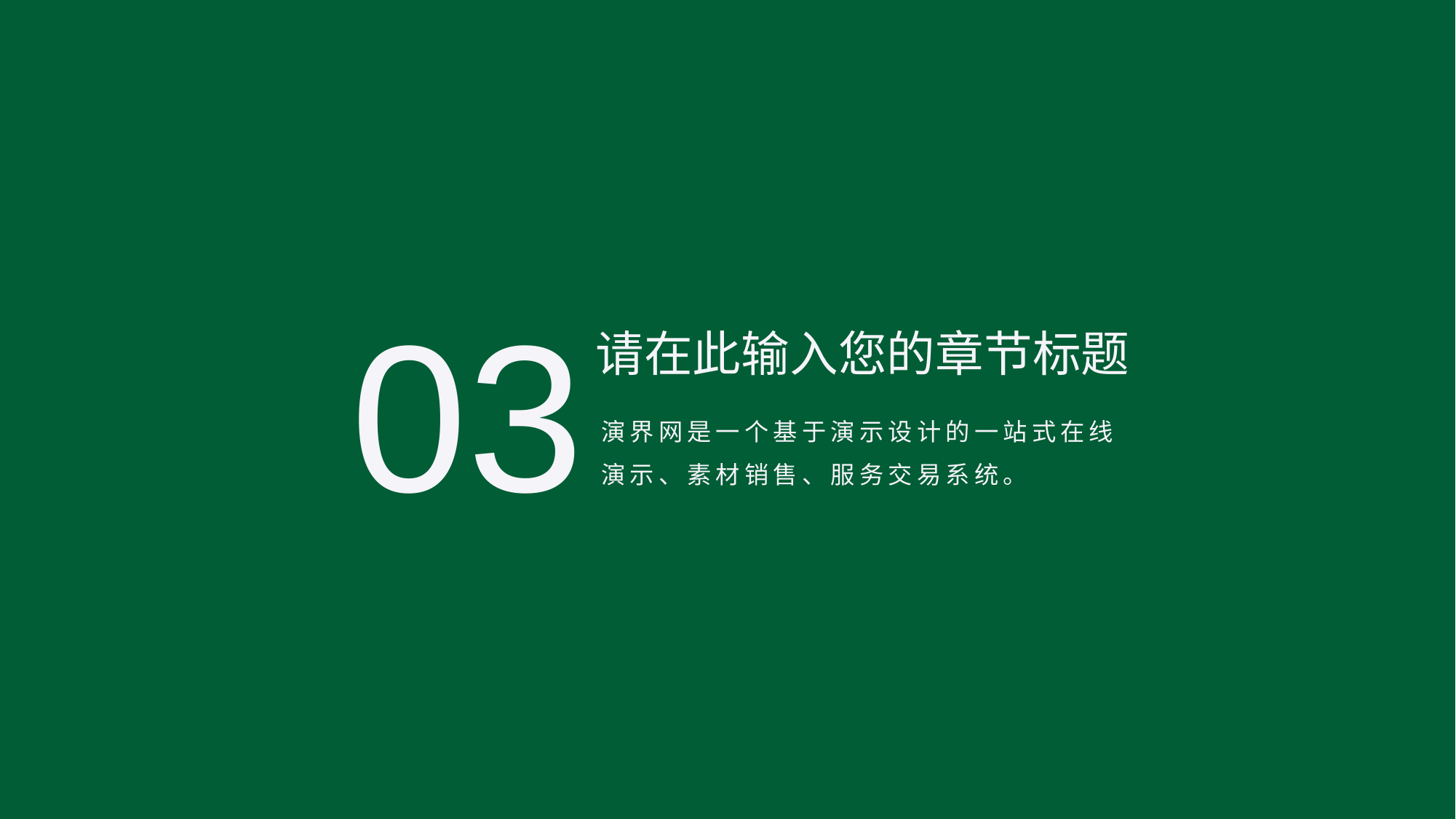

03
请在此输入您的章节标题
演界网是一个基于演示设计的一站式在线演示、素材销售、服务交易系统。